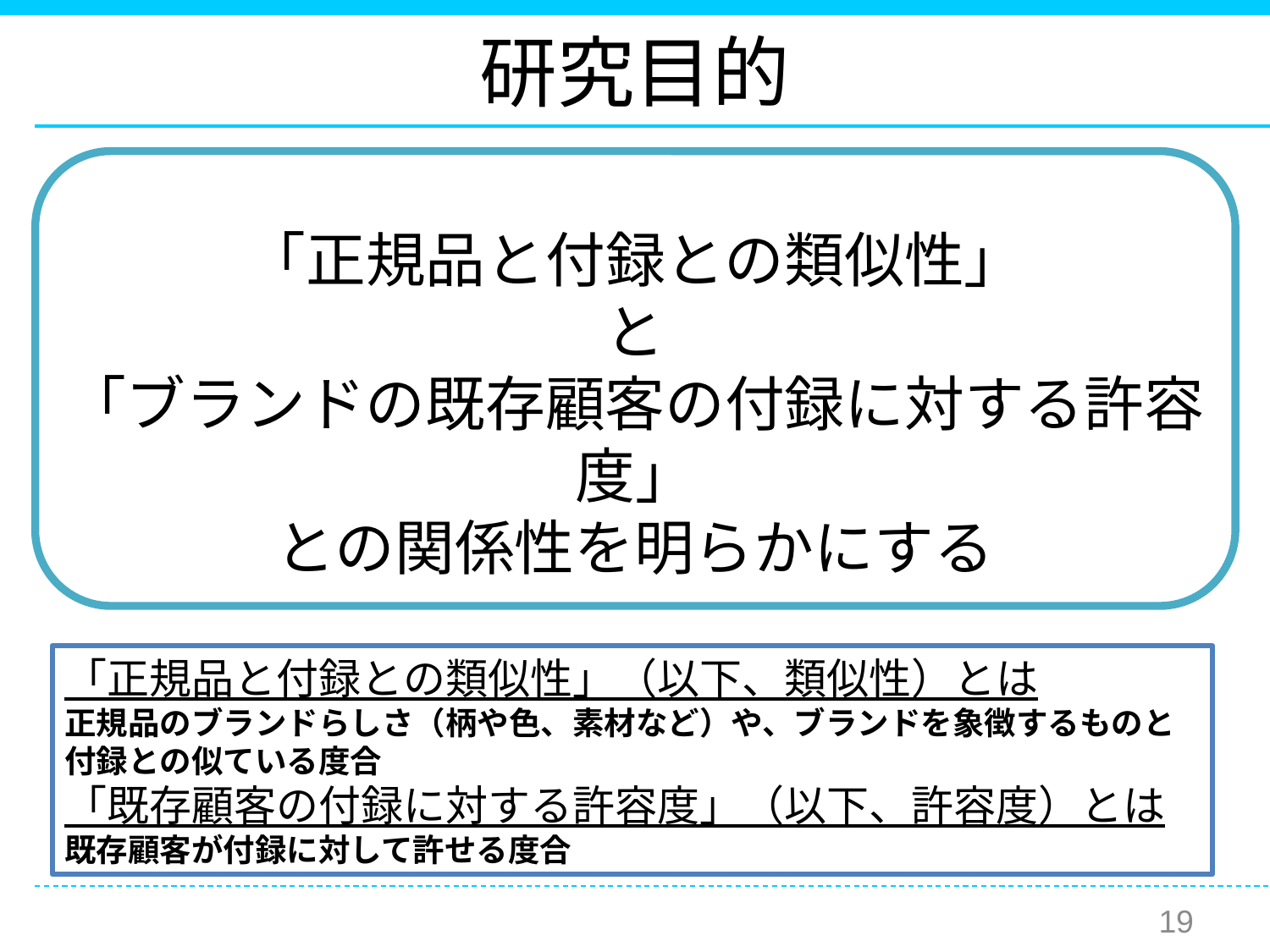

# 研究目的

「正規品と付録との類似性」
と
「ブランドの既存顧客の付録に対する許容度」
との関係性を明らかにする

「正規品と付録との類似性」（以下、類似性）とは
正規品のブランドらしさ（柄や色、素材など）や、ブランドを象徴するものと付録との似ている度合
「既存顧客の付録に対する許容度」（以下、許容度）とは
既存顧客が付録に対して許せる度合
19